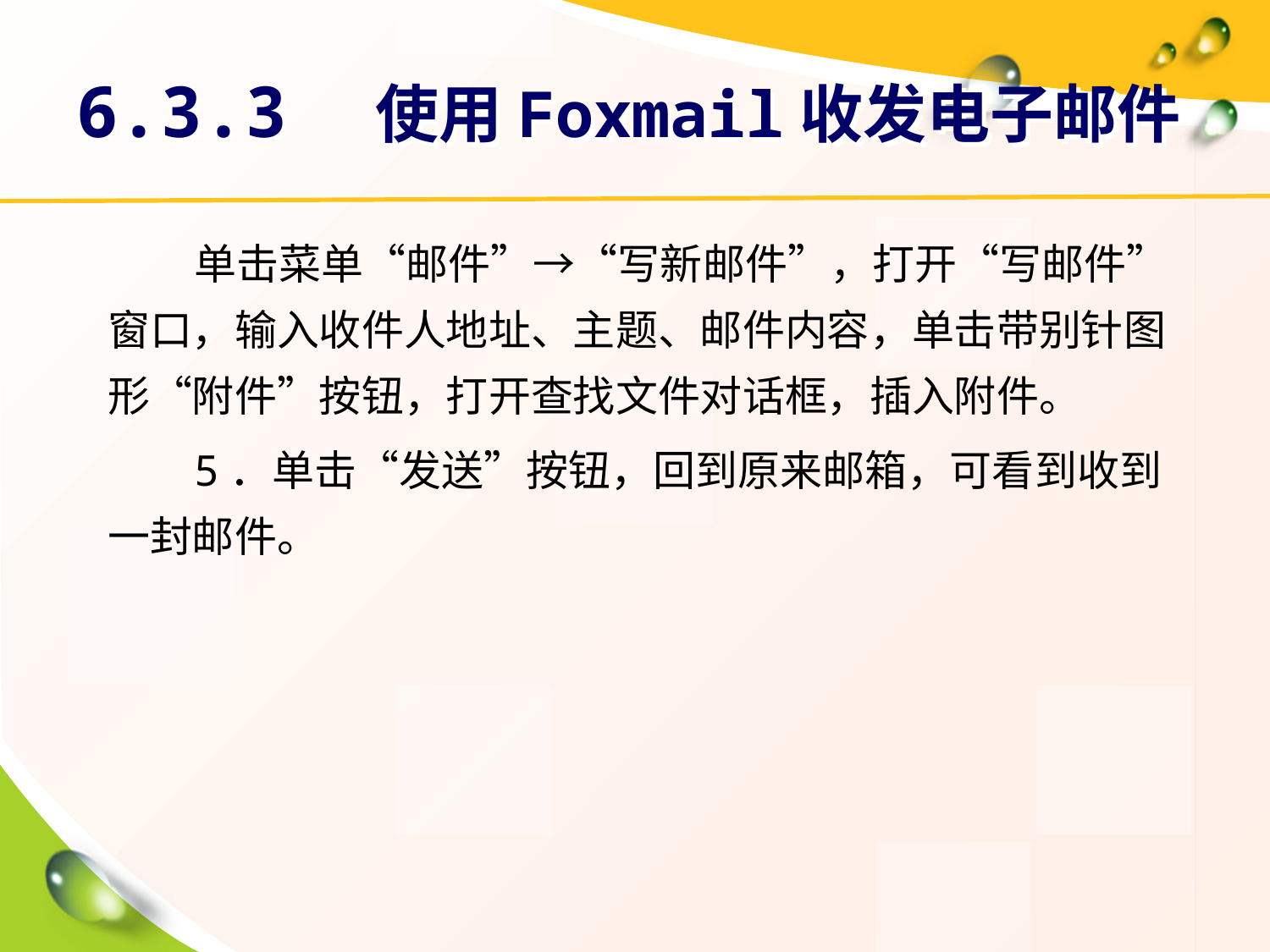

# 6.3.3　使用Foxmail收发电子邮件
单击菜单“邮件”→“写新邮件”，打开“写邮件”窗口，输入收件人地址、主题、邮件内容，单击带别针图形“附件”按钮，打开查找文件对话框，插入附件。
5．单击“发送”按钮，回到原来邮箱，可看到收到一封邮件。